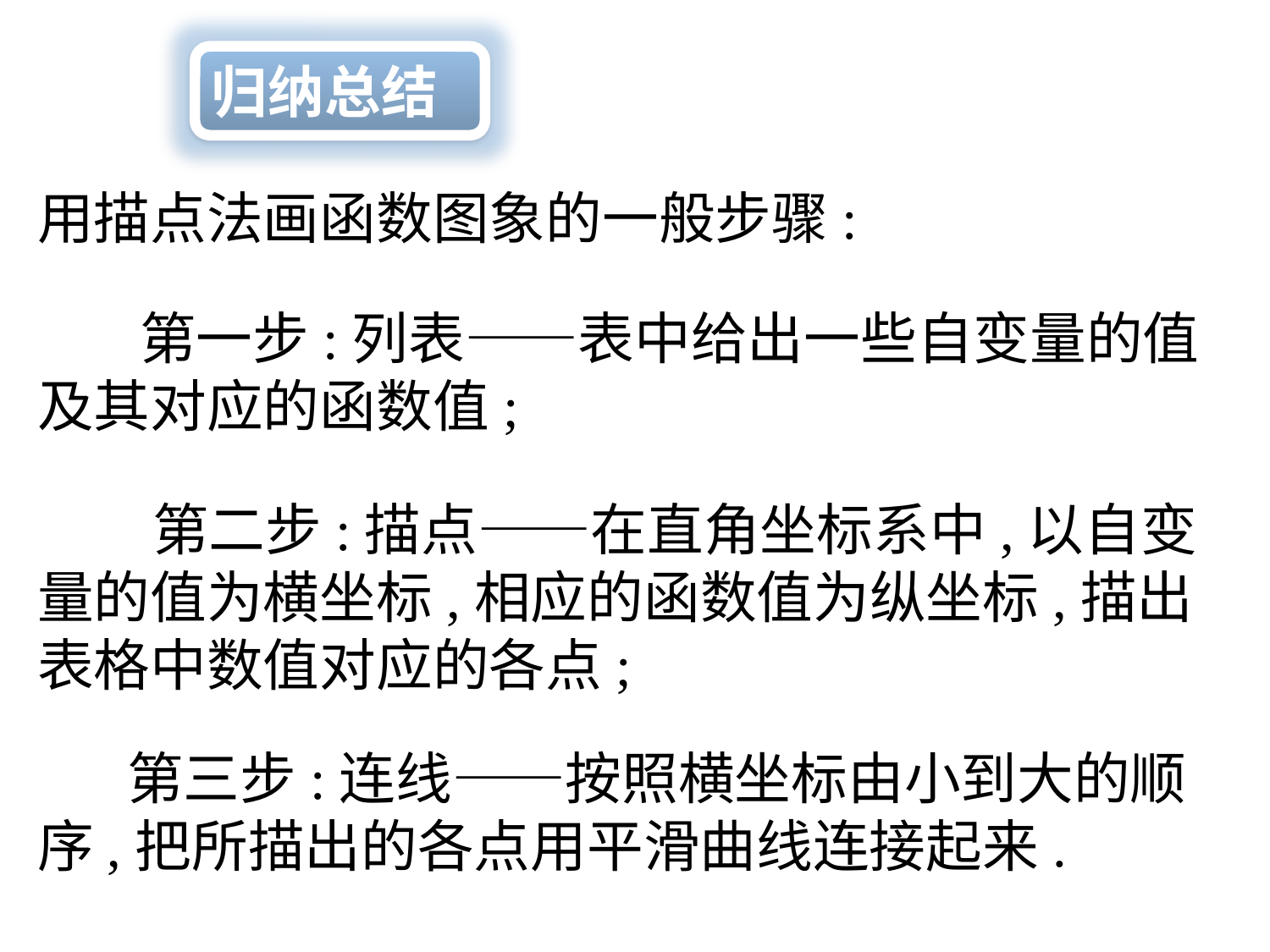

归纳总结
用描点法画函数图象的一般步骤:
       第一步:列表——表中给出一些自变量的值及其对应的函数值;
        第二步:描点——在直角坐标系中,以自变量的值为横坐标,相应的函数值为纵坐标,描出表格中数值对应的各点;
      第三步:连线——按照横坐标由小到大的顺序,把所描出的各点用平滑曲线连接起来.